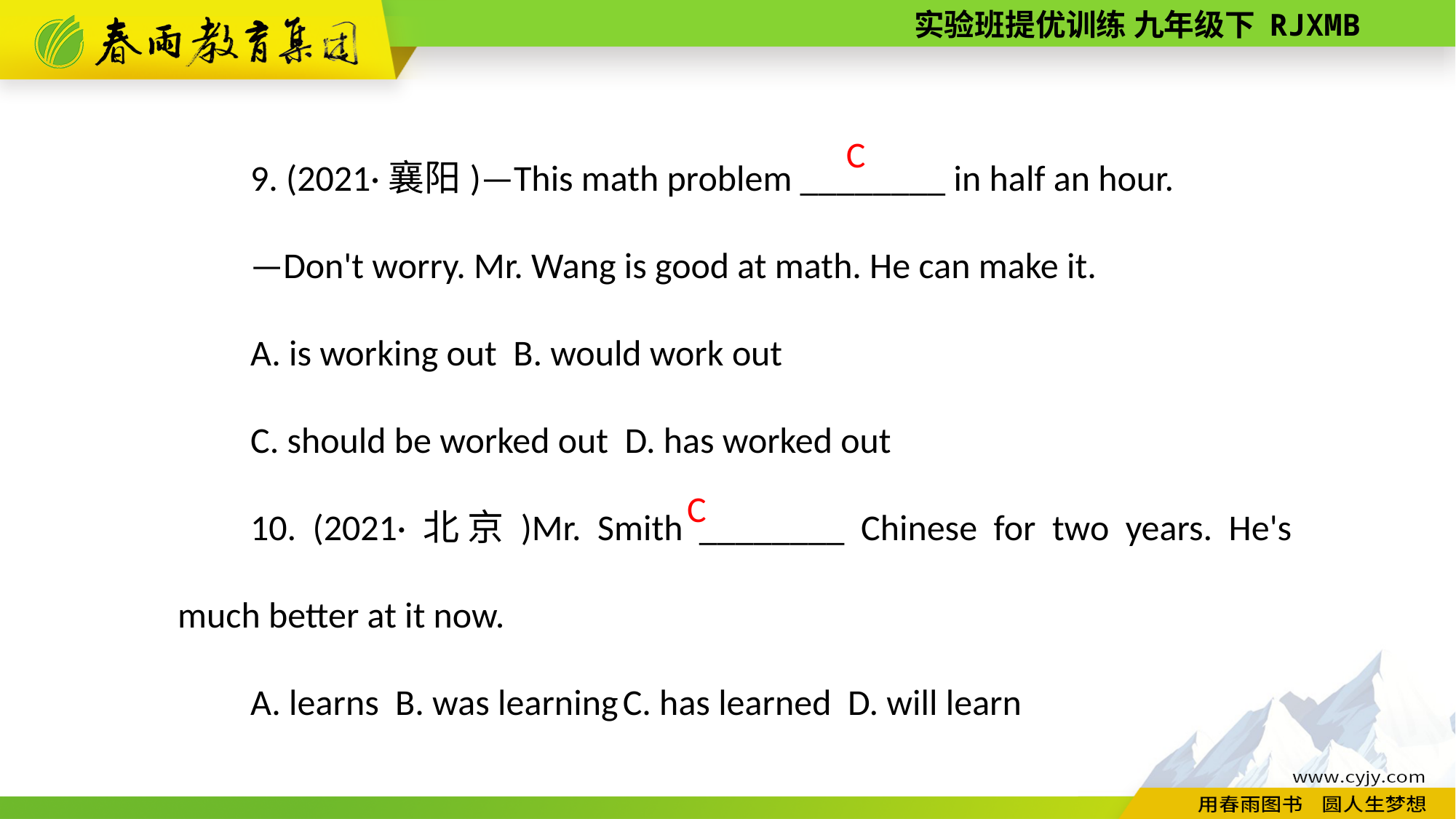

9. (2021·襄阳)—This math problem ________ in half an hour.
—Don't worry. Mr. Wang is good at math. He can make it.
A. is working out  B. would work out
C. should be worked out  D. has worked out
10. (2021·北京)Mr. Smith ________ Chinese for two years. He's much better at it now.
A. learns  B. was learning C. has learned  D. will learn
C
C